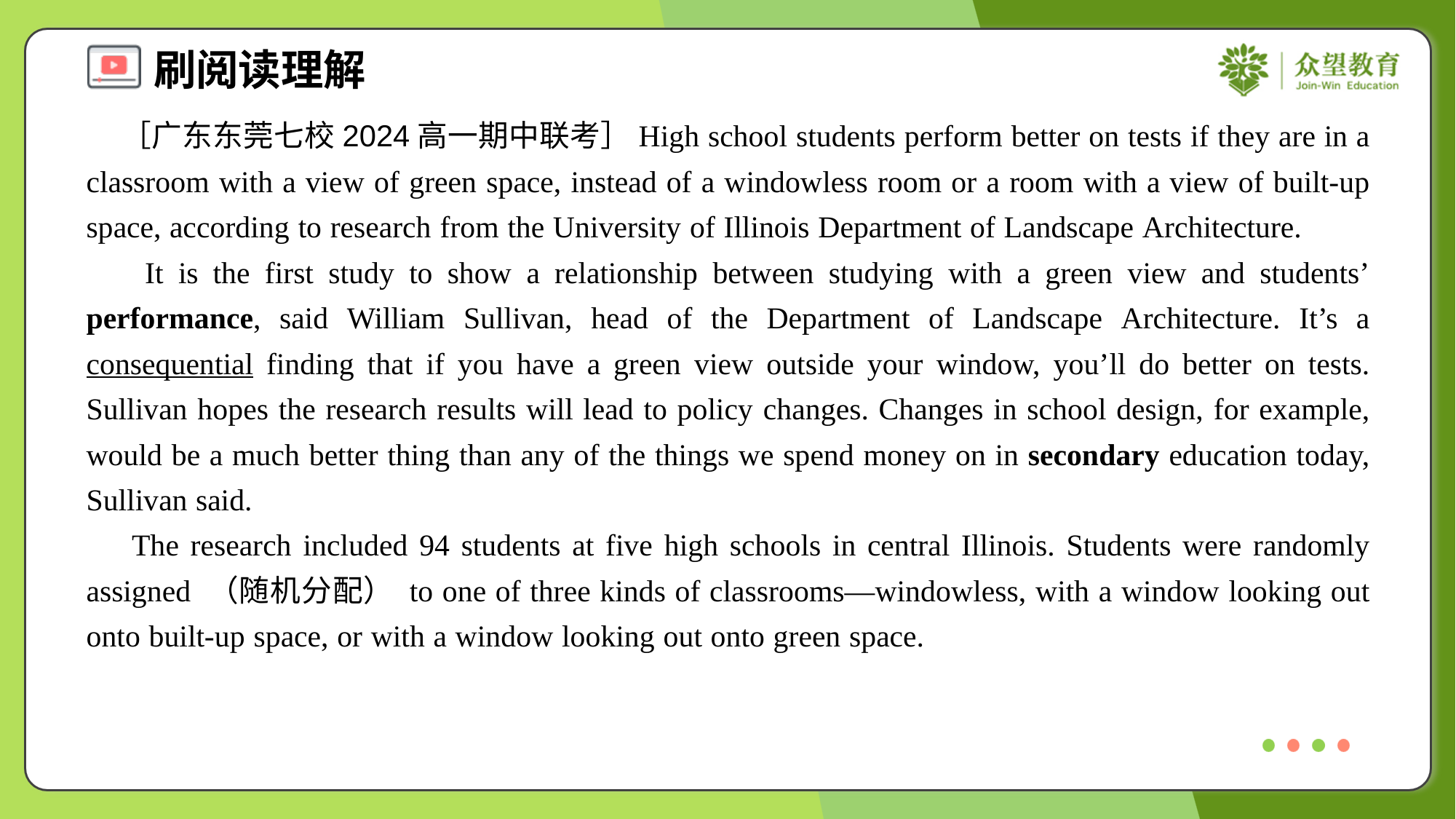

［广东东莞七校2024高一期中联考］High school students perform better on tests if they are in a classroom with a view of green space, instead of a windowless room or a room with a view of built-up space, according to research from the University of Illinois Department of Landscape Architecture.
    It is the first study to show a relationship between studying with a green view and students’ performance, said William Sullivan, head of the Department of Landscape Architecture. It’s a consequential finding that if you have a green view outside your window, you’ll do better on tests. Sullivan hopes the research results will lead to policy changes. Changes in school design, for example, would be a much better thing than any of the things we spend money on in secondary education today, Sullivan said.
    The research included 94 students at five high schools in central Illinois. Students were randomly assigned （随机分配） to one of three kinds of classrooms—windowless, with a window looking out onto built-up space, or with a window looking out onto green space.